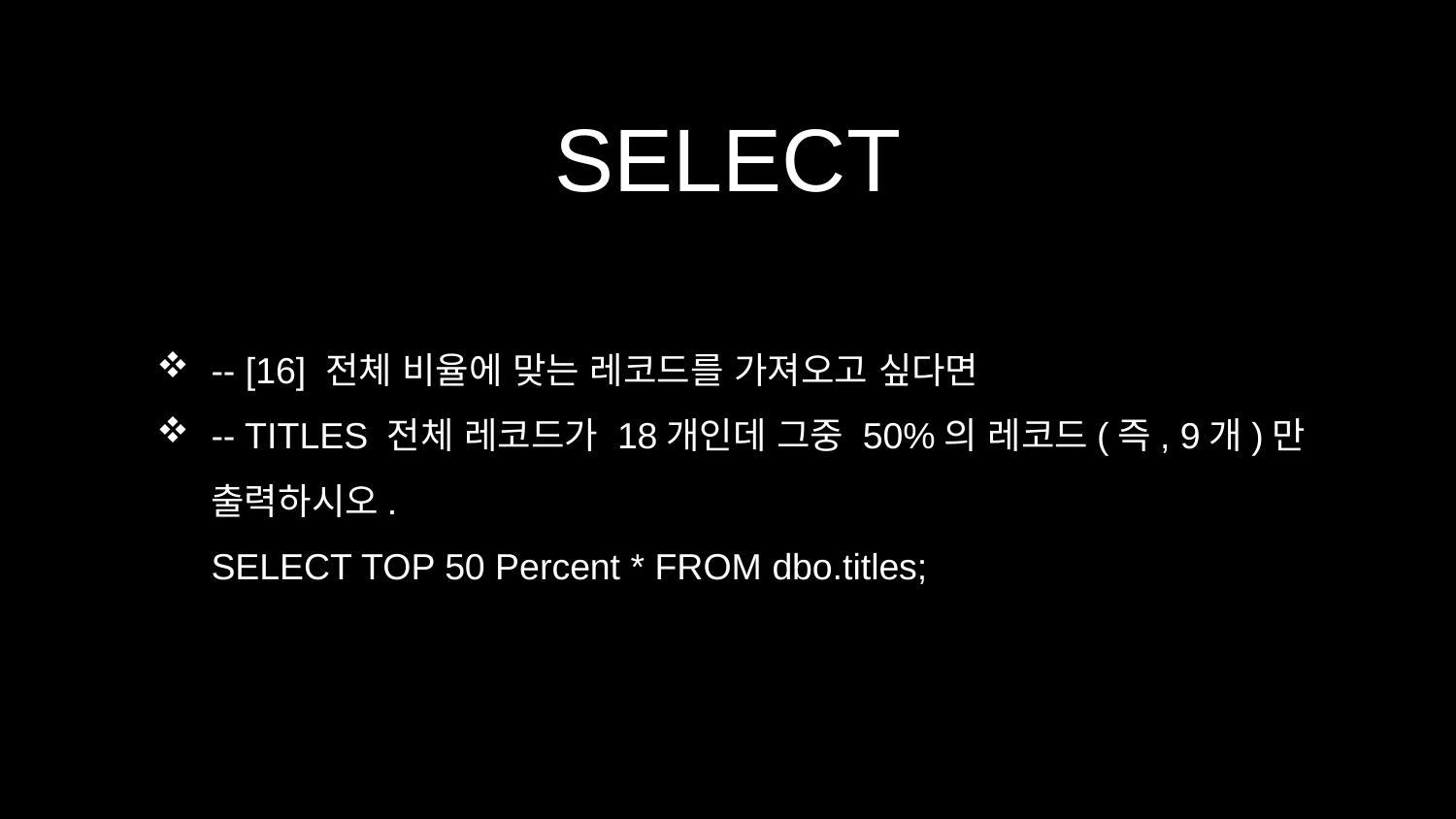

# SELECT
-- [16] 전체 비율에 맞는 레코드를 가져오고 싶다면
-- TITLES 전체 레코드가 18개인데 그중 50%의 레코드(즉, 9개)만 출력하시오.
SELECT TOP 50 Percent * FROM dbo.titles;